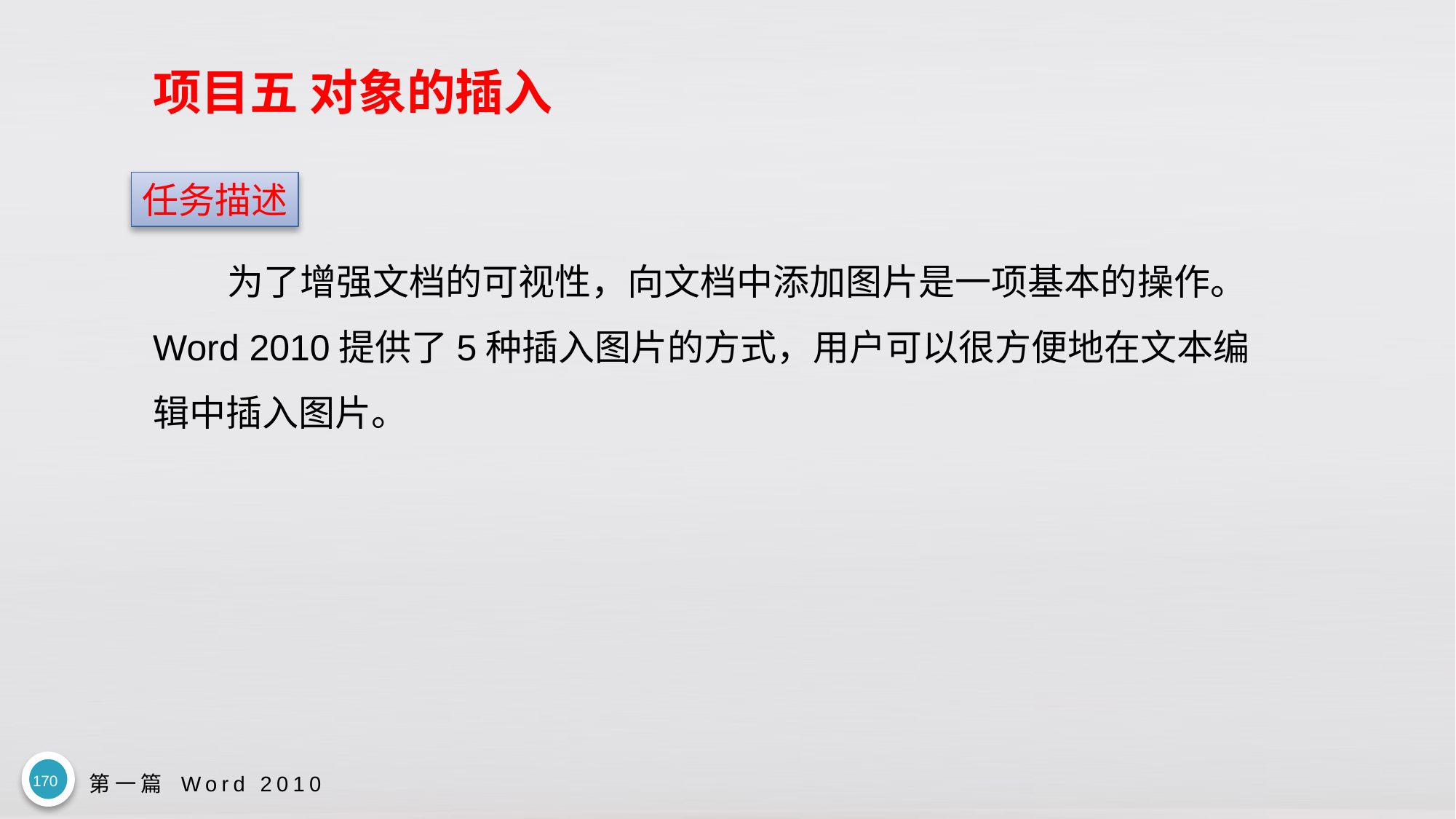

# 项目五 对象的插入
任务描述
为了增强文档的可视性，向文档中添加图片是一项基本的操作。 Word 2010提供了5种插入图片的方式，用户可以很方便地在文本编辑中插入图片。
170